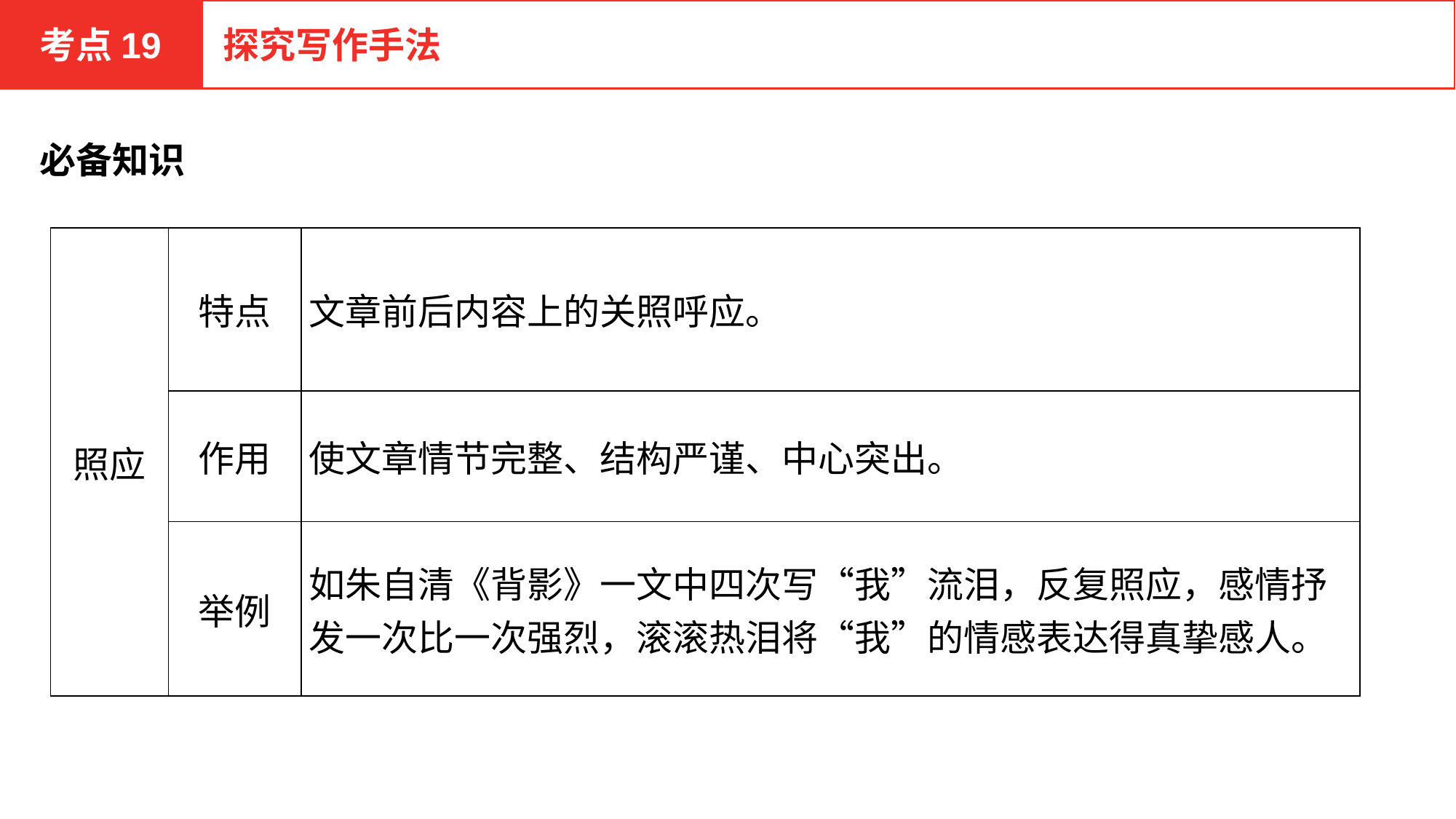

考点19
探究写作手法
必备知识

| 照应 | 特点 | 文章前后内容上的关照呼应。 |
| --- | --- | --- |
|  | 作用 | 使文章情节完整、结构严谨、中心突出。 |
|  | 举例 | 如朱自清《背影》一文中四次写“我”流泪，反复照应，感情抒发一次比一次强烈，滚滚热泪将“我”的情感表达得真挚感人。 |